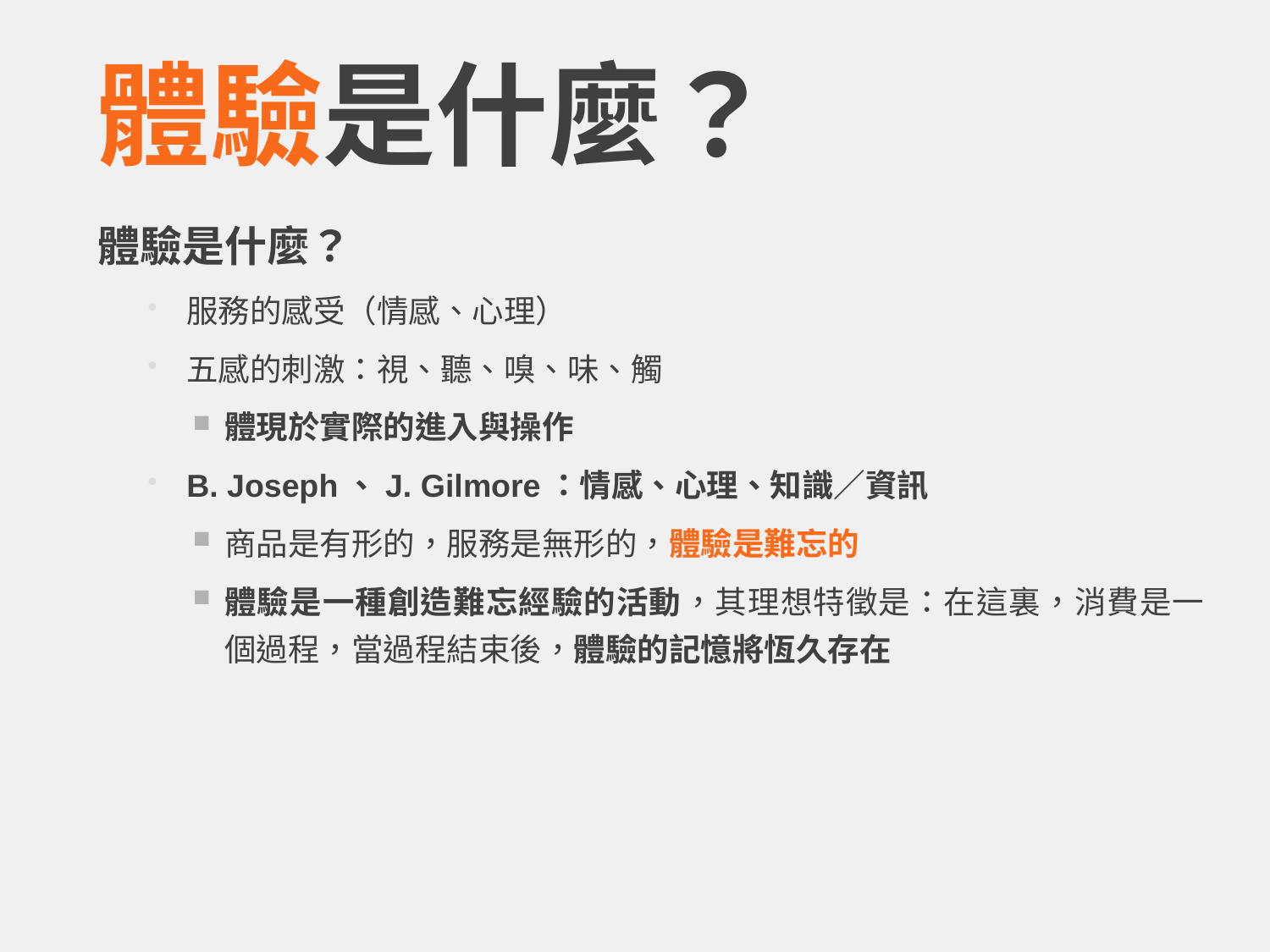

# 體驗是什麼？
體驗是什麼？
服務的感受（情感、心理）
五感的刺激：視、聽、嗅、味、觸
體現於實際的進入與操作
B. Joseph、J. Gilmore：情感、心理、知識／資訊
商品是有形的，服務是無形的，體驗是難忘的
體驗是一種創造難忘經驗的活動，其理想特徵是：在這裏，消費是一個過程，當過程結束後，體驗的記憶將恆久存在